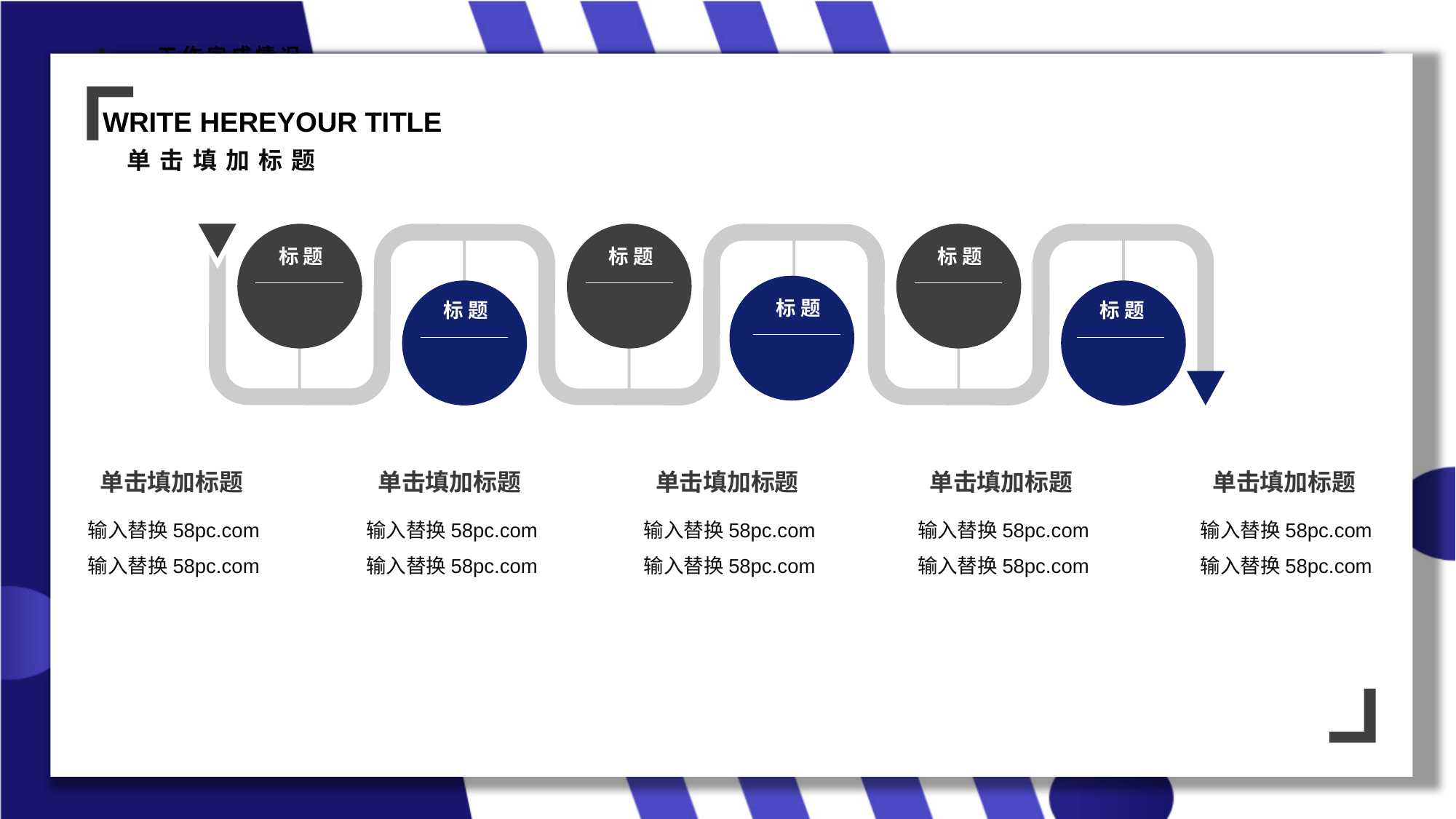

标题
标题
标题

标题
标题
标题

 ，中国专业PPT演示设计领跑者

标题
单击填加标题
单击填加标题
单击填加标题
单击填加标题
单击填加标题
输入替换58pc.com
输入替换58pc.com

输入替换58pc.com
输入替换58pc.com

输入替换58pc.com
输入替换58pc.com

输入替换58pc.com
输入替换58pc.com

输入替换58pc.com
输入替换58pc.com